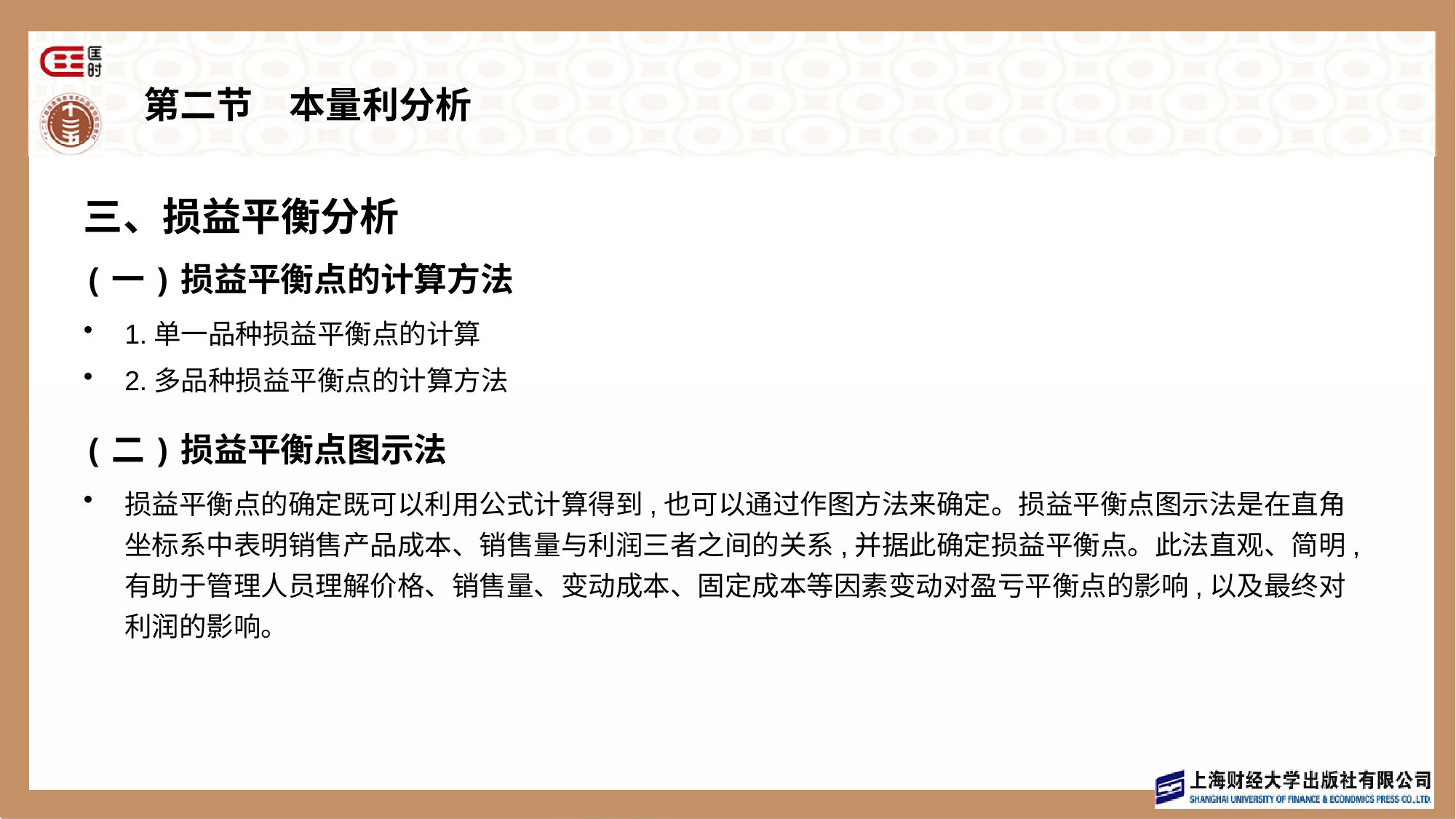

# 第二节　本量利分析
三、损益平衡分析
(一)损益平衡点的计算方法
1.单一品种损益平衡点的计算
2.多品种损益平衡点的计算方法
(二)损益平衡点图示法
损益平衡点的确定既可以利用公式计算得到,也可以通过作图方法来确定。损益平衡点图示法是在直角坐标系中表明销售产品成本、销售量与利润三者之间的关系,并据此确定损益平衡点。此法直观、简明,有助于管理人员理解价格、销售量、变动成本、固定成本等因素变动对盈亏平衡点的影响,以及最终对利润的影响。